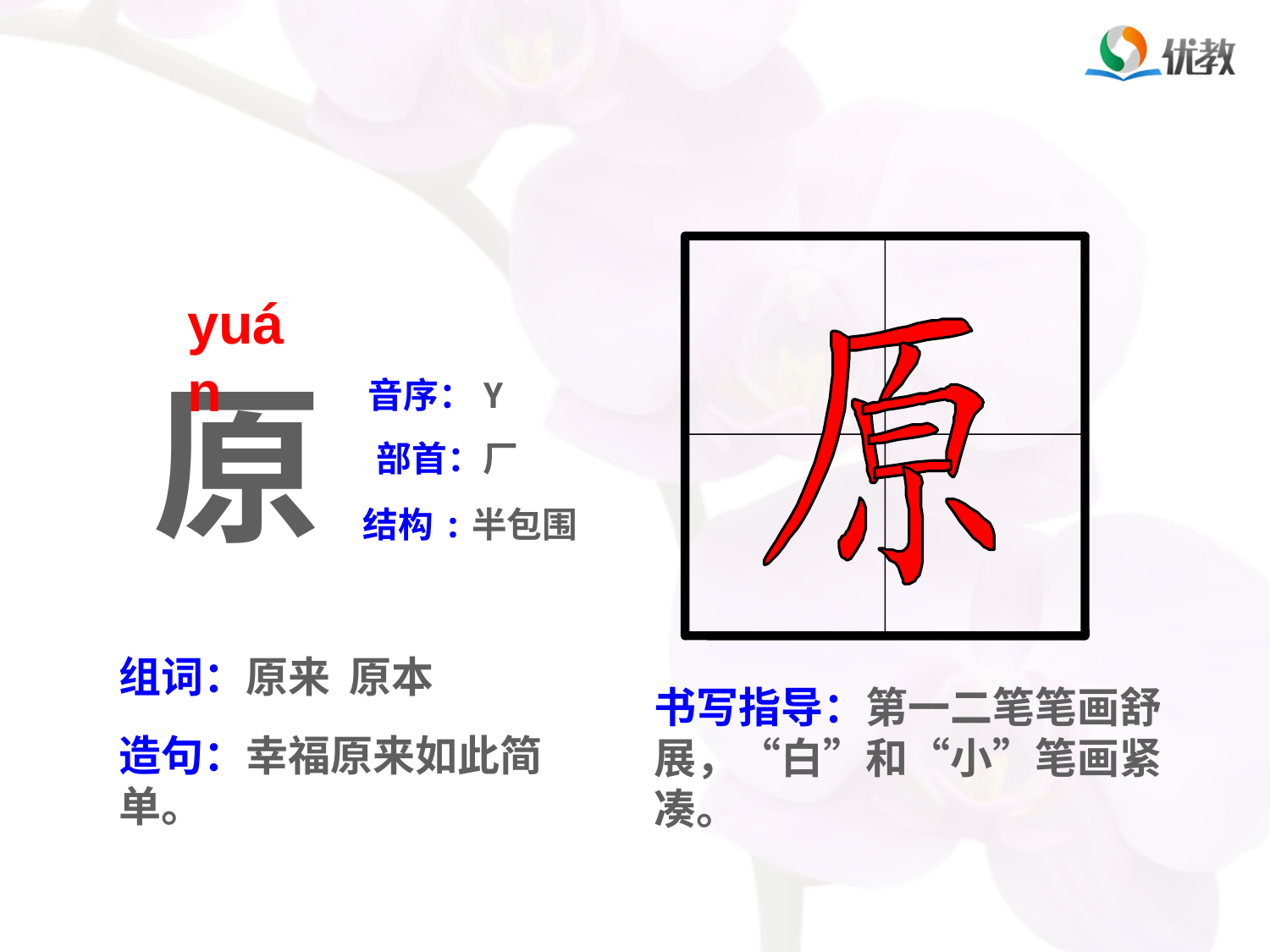

yuán

原
音序：Y

部首：厂

结构:半包围

组词：原来  原本
书写指导：第一二笔笔画舒展，“白”和“小”笔画紧凑。
造句：幸福原来如此简单。